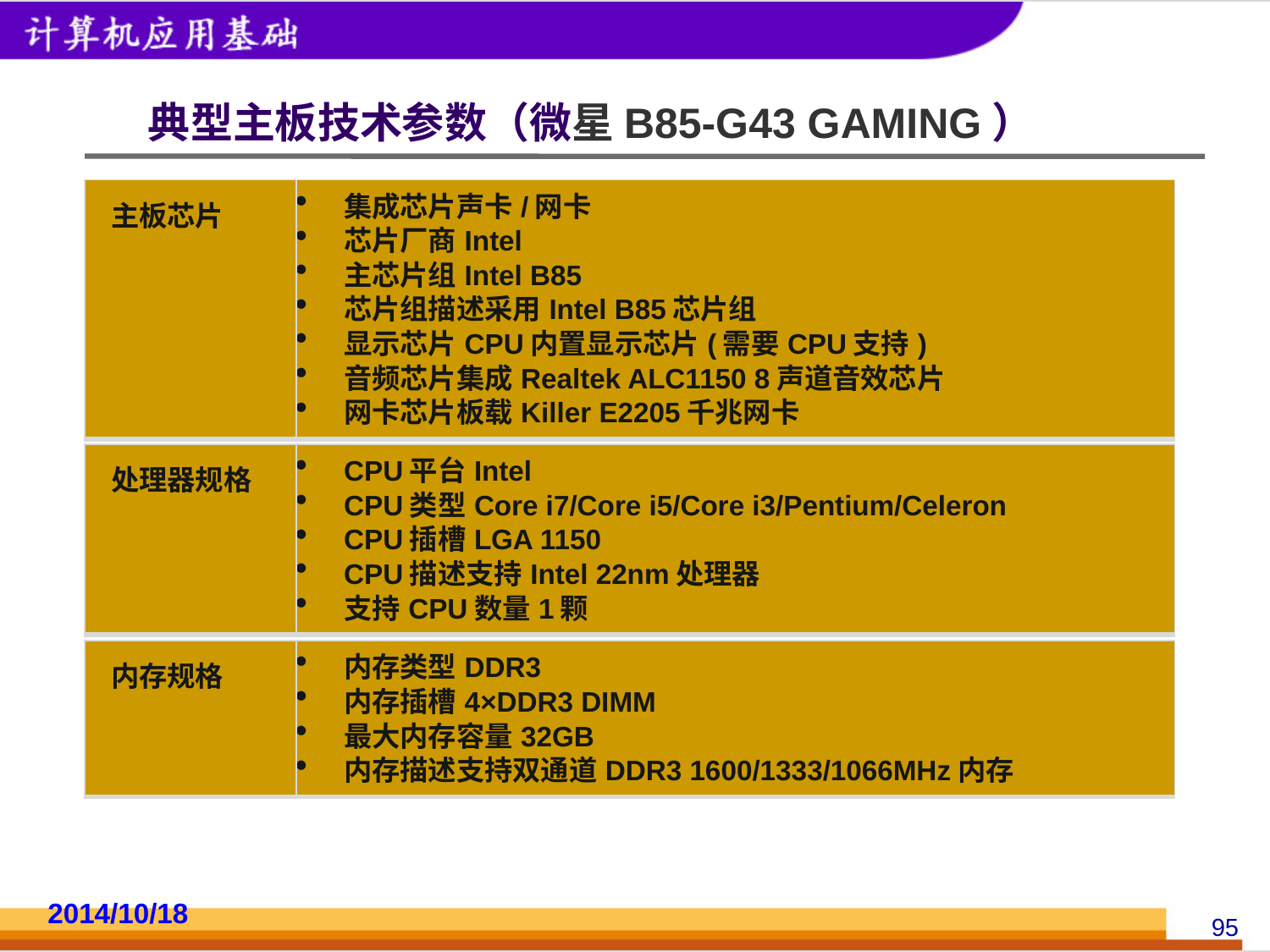

# 典型主板技术参数（微星B85-G43 GAMING）
| 主板芯片 | 集成芯片声卡/网卡 芯片厂商Intel 主芯片组Intel B85 芯片组描述采用Intel B85芯片组 显示芯片CPU内置显示芯片(需要CPU支持) 音频芯片集成Realtek ALC1150 8声道音效芯片 网卡芯片板载Killer E2205千兆网卡 |
| --- | --- |
| 处理器规格 | CPU平台Intel CPU类型Core i7/Core i5/Core i3/Pentium/Celeron CPU插槽LGA 1150 CPU描述支持Intel 22nm处理器 支持CPU数量1颗 |
| --- | --- |
| 内存规格 | 内存类型DDR3 内存插槽4×DDR3 DIMM 最大内存容量32GB 内存描述支持双通道DDR3 1600/1333/1066MHz内存 |
| --- | --- |
2014/10/18